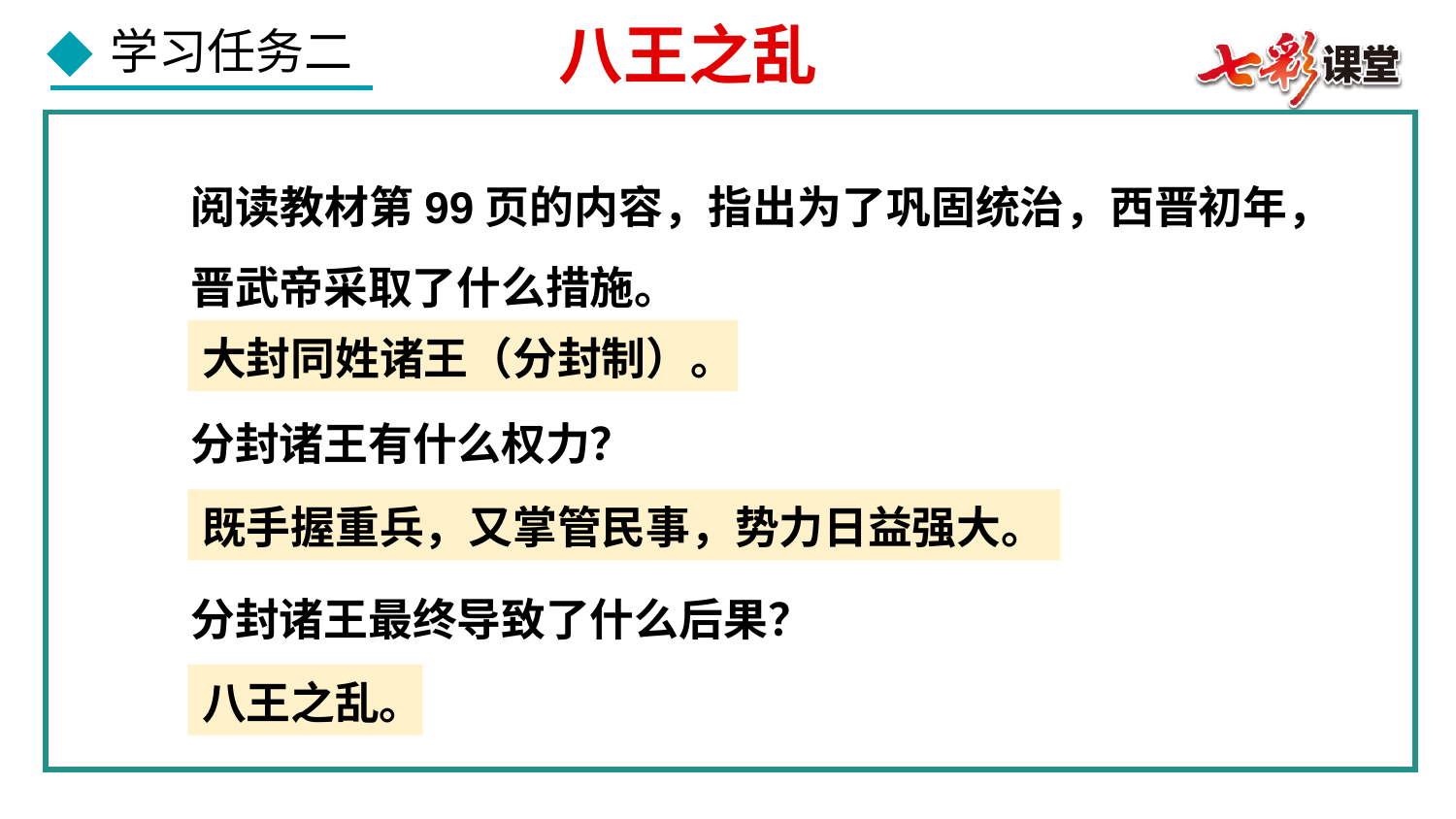

八王之乱
阅读教材第99页的内容，指出为了巩固统治，西晋初年，晋武帝采取了什么措施。
大封同姓诸王（分封制）。
分封诸王有什么权力？
既手握重兵，又掌管民事，势力日益强大。
分封诸王最终导致了什么后果？
八王之乱。